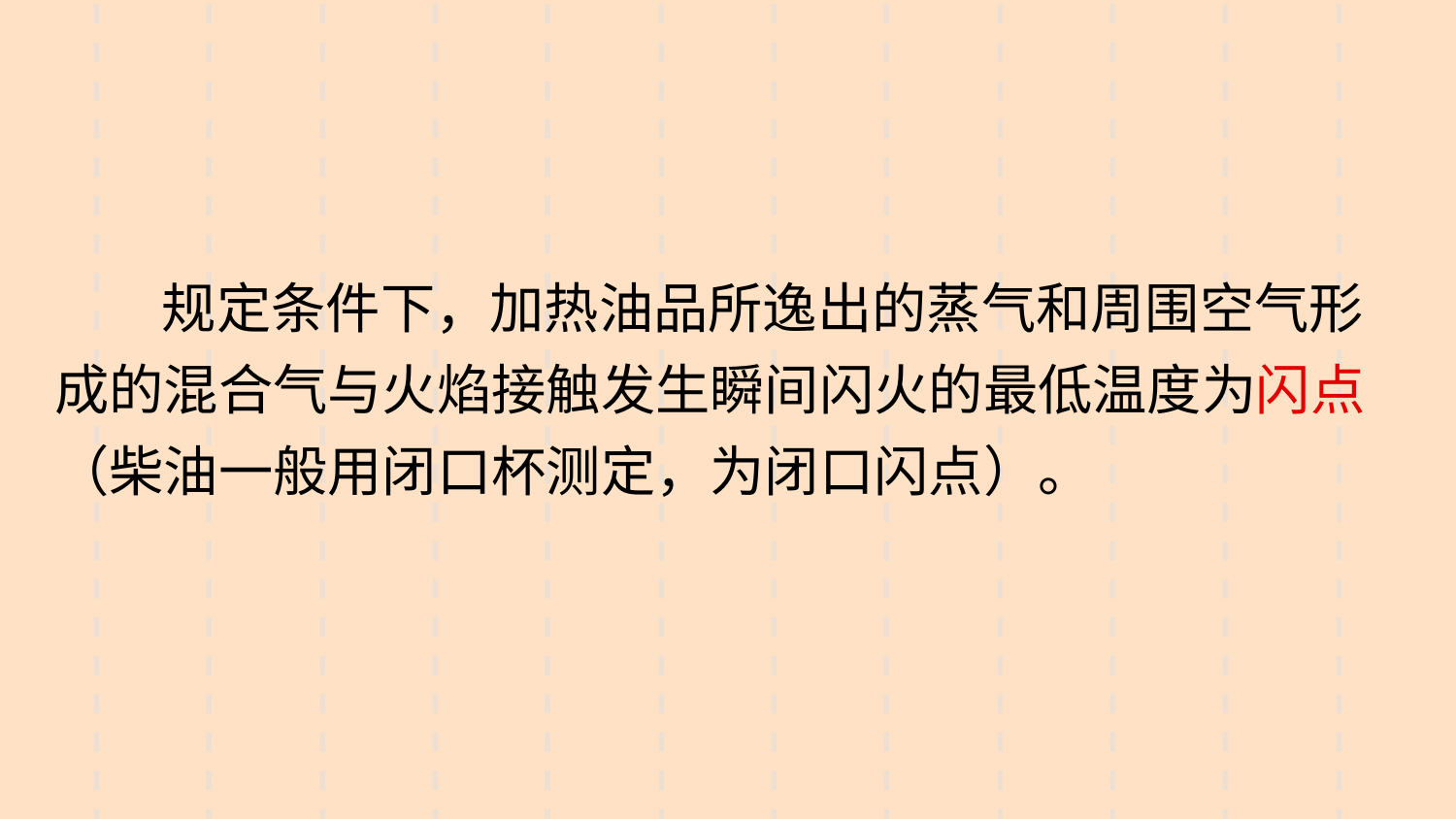

规定条件下，加热油品所逸出的蒸气和周围空气形成的混合气与火焰接触发生瞬间闪火的最低温度为闪点（柴油一般用闭口杯测定，为闭口闪点）。